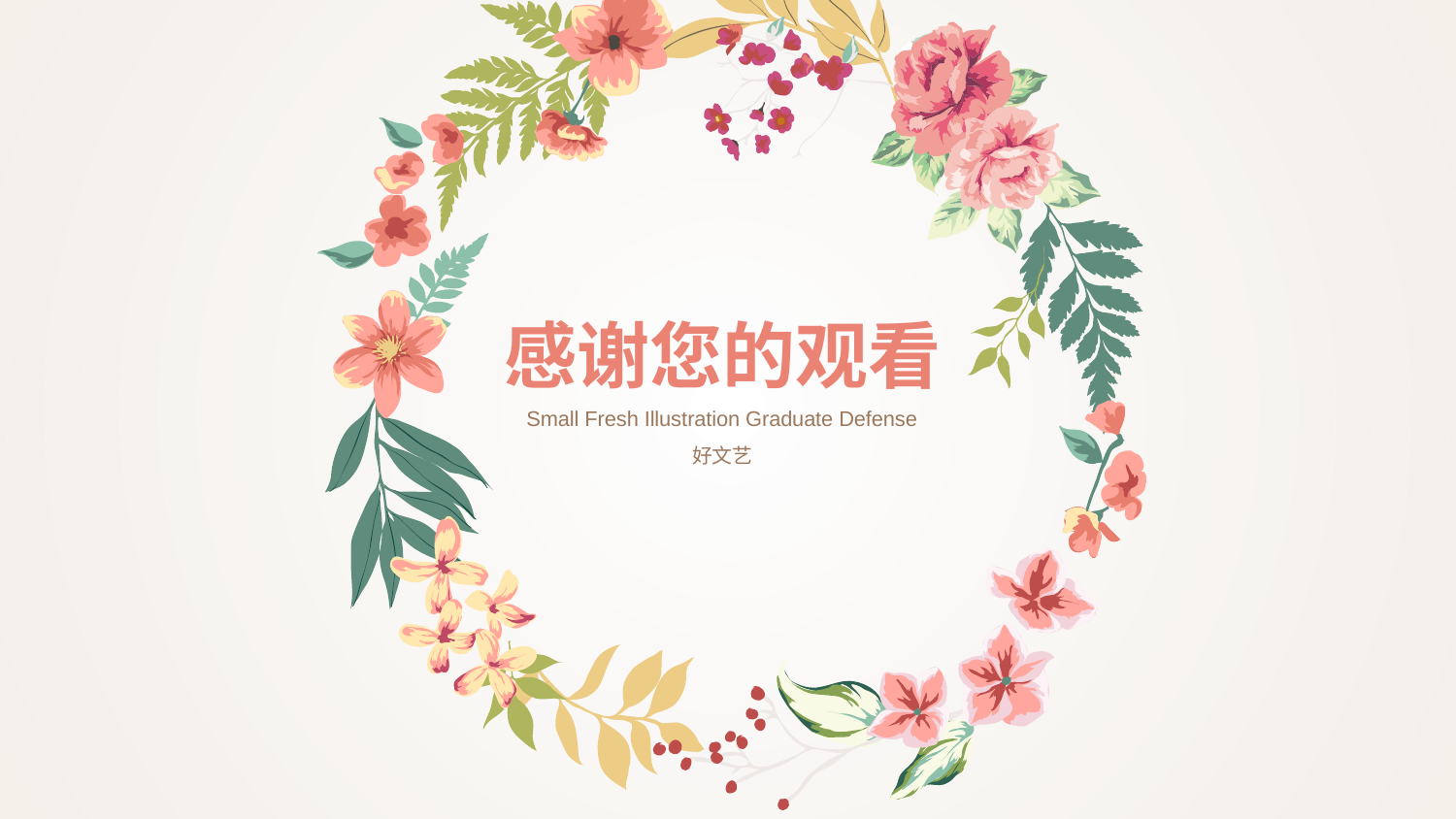

感谢您的观看
Small Fresh Illustration Graduate Defense
好文艺